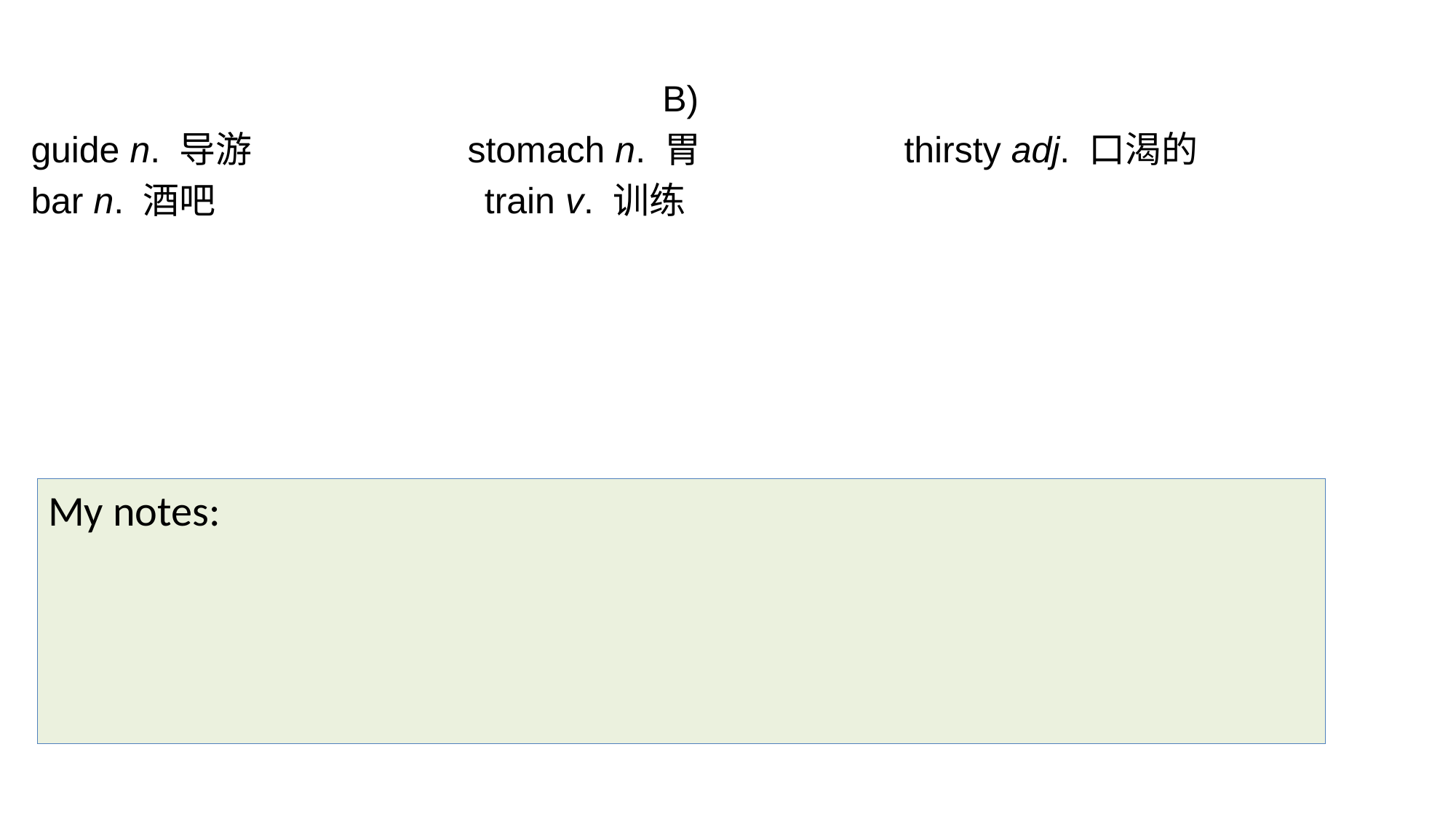

B)
guide n. 导游 		stomach n. 胃 		thirsty adj. 口渴的
bar n. 酒吧			 train v. 训练
My notes: